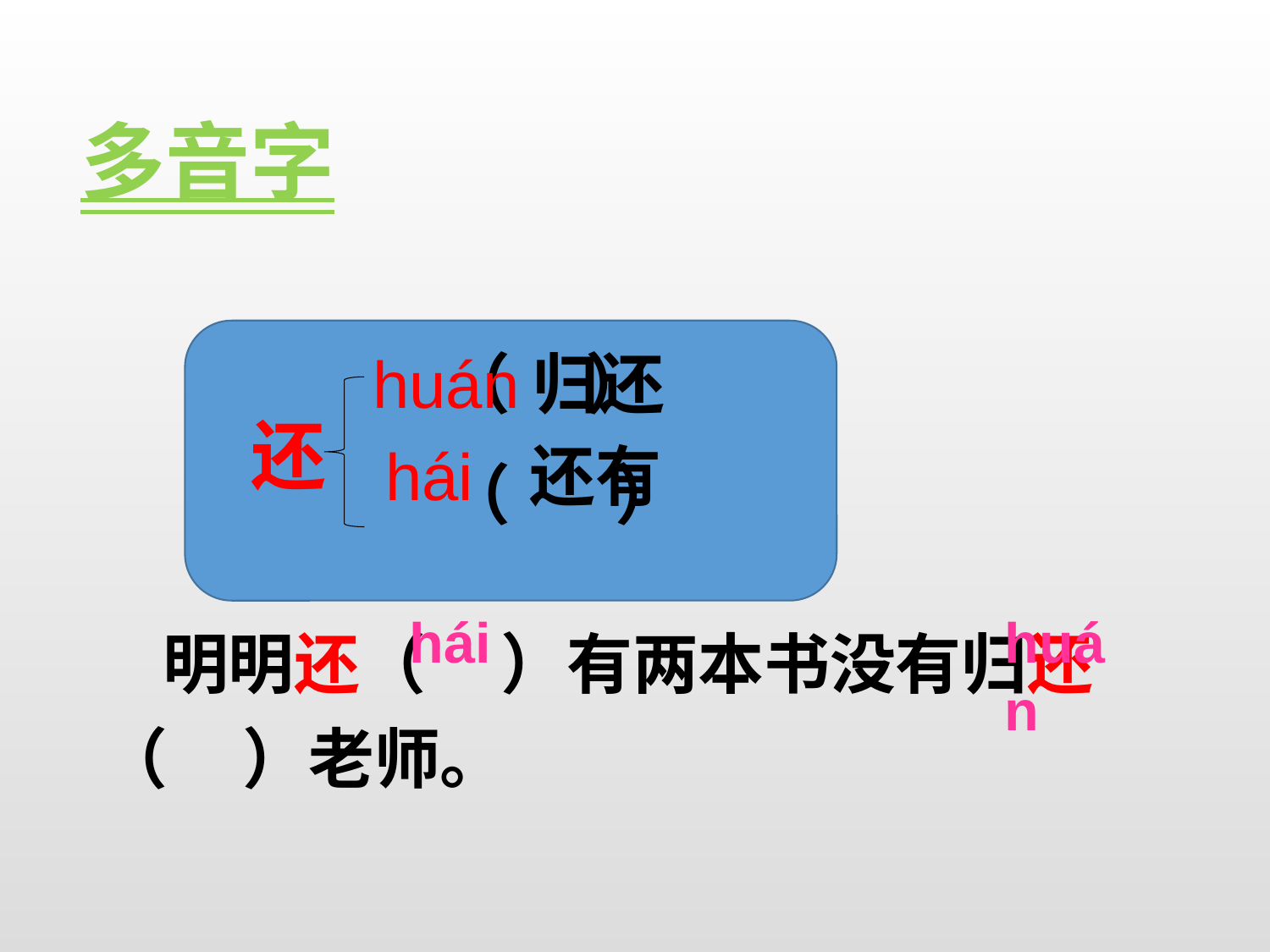

多音字

    （     ）
    （       ）
huán
归还

还
hái
还有
   明明还（     ）有两本书没有归还（     ）老师。
hái
huán